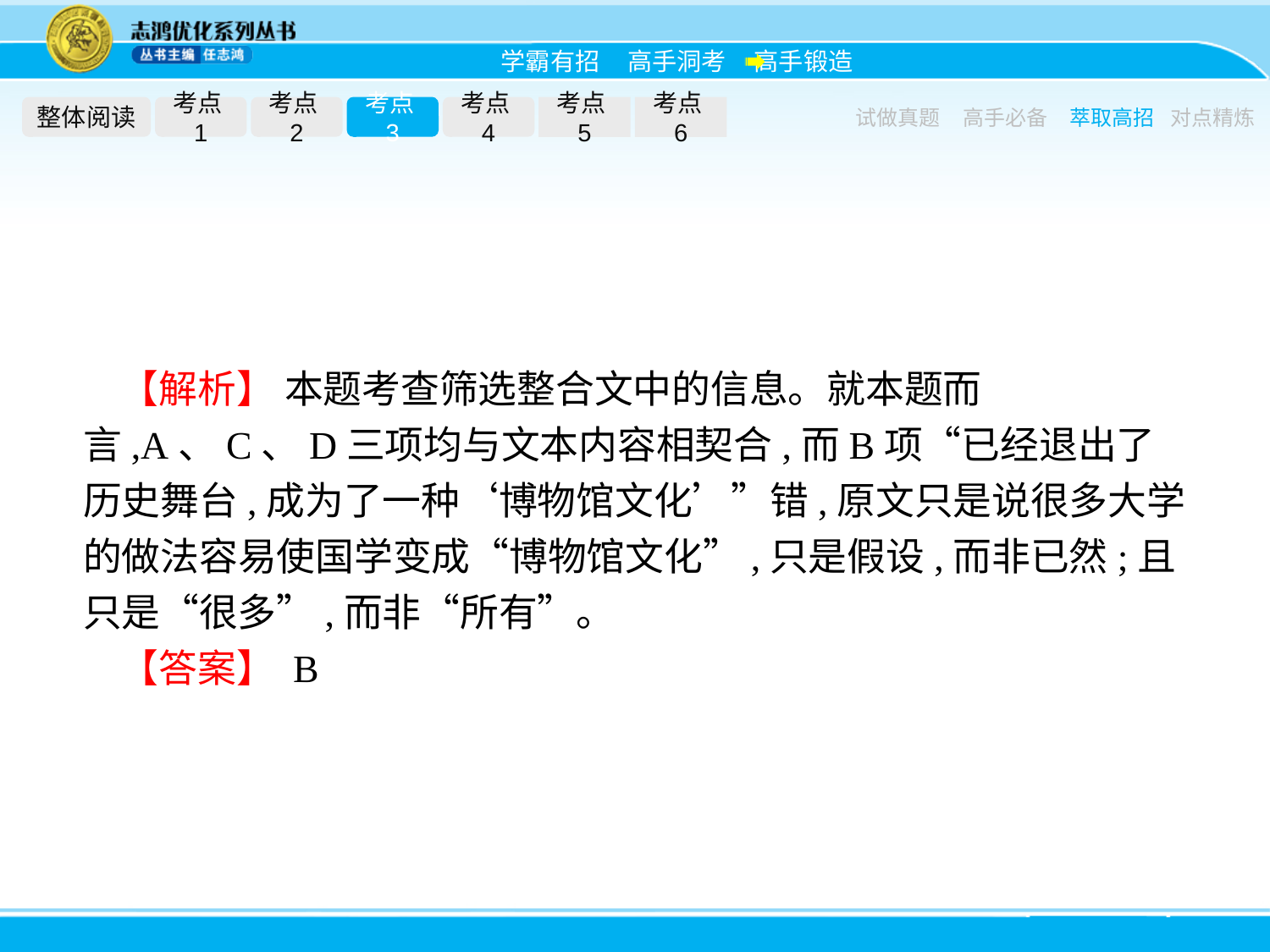

整体阅读
考点1
考点2
考点3
考点4
考点5
考点6
试做真题
高手必备
萃取高招
对点精炼
【解析】 本题考查筛选整合文中的信息。就本题而言,A、C、D三项均与文本内容相契合,而B项“已经退出了历史舞台,成为了一种‘博物馆文化’”错,原文只是说很多大学的做法容易使国学变成“博物馆文化”,只是假设,而非已然;且只是“很多”,而非“所有”。
【答案】 B